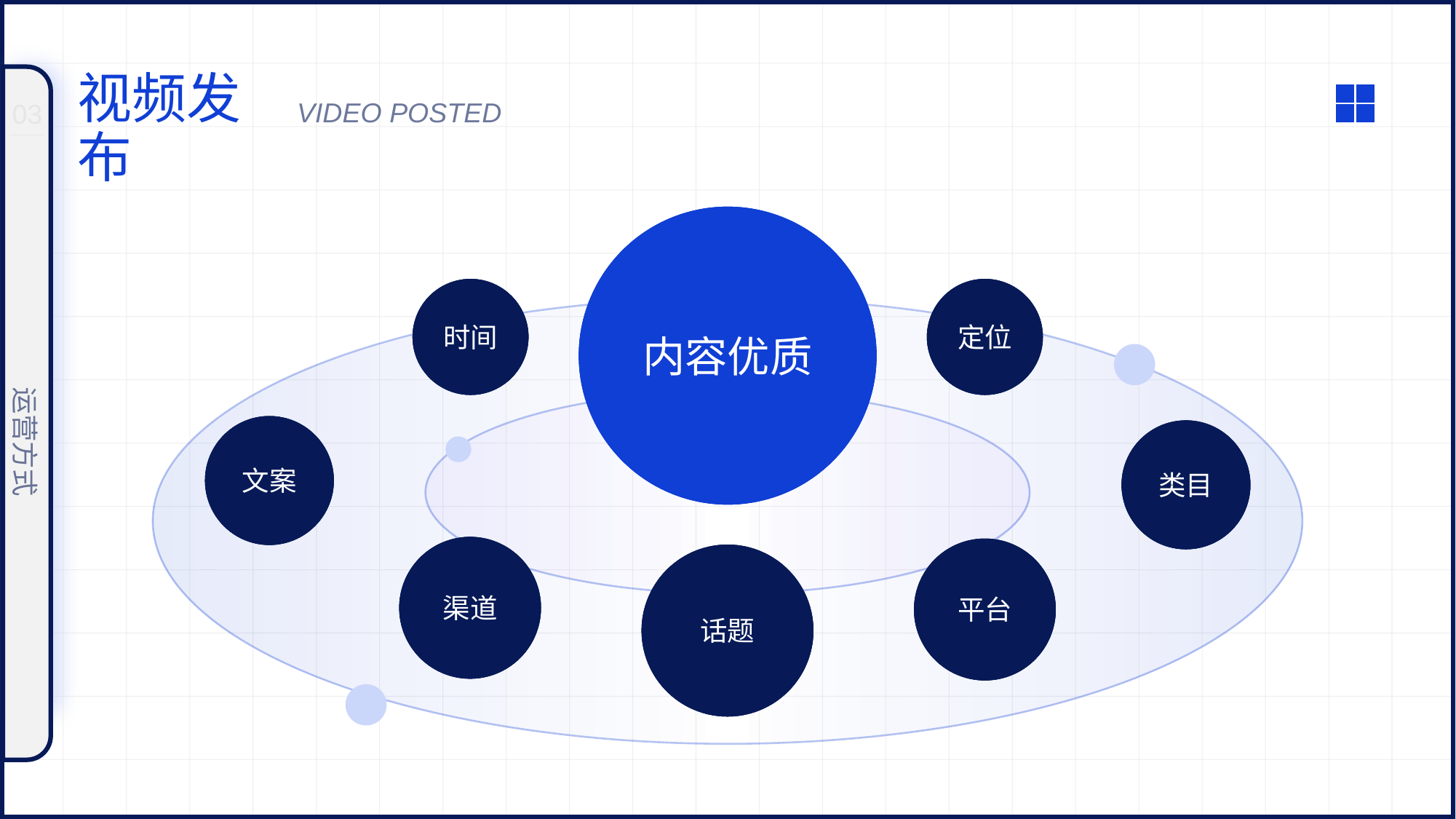

视频发布
VIDEO POSTED
03

内容优质

时间

定位

文案

类目
运营方式

渠道

平台

话题